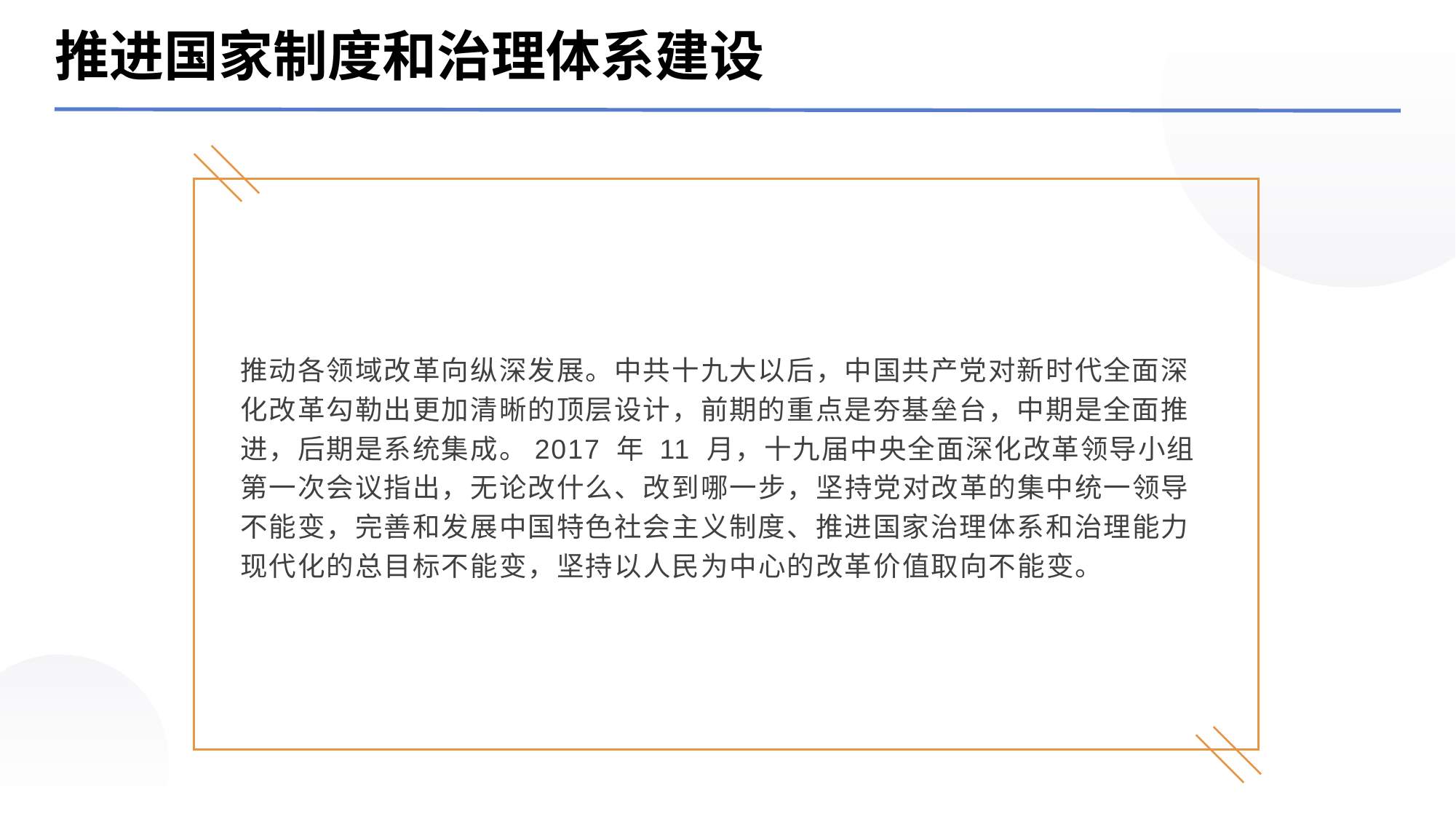

推进国家制度和治理体系建设

推动各领域改革向纵深发展。中共十九大以后，中国共产党对新时代全面深化改革勾勒出更加清晰的顶层设计，前期的重点是夯基垒台，中期是全面推进，后期是系统集成。2017 年 11 月，十九届中央全面深化改革领导小组第一次会议指出，无论改什么、改到哪一步，坚持党对改革的集中统一领导不能变，完善和发展中国特色社会主义制度、推进国家治理体系和治理能力现代化的总目标不能变，坚持以人民为中心的改革价值取向不能变。